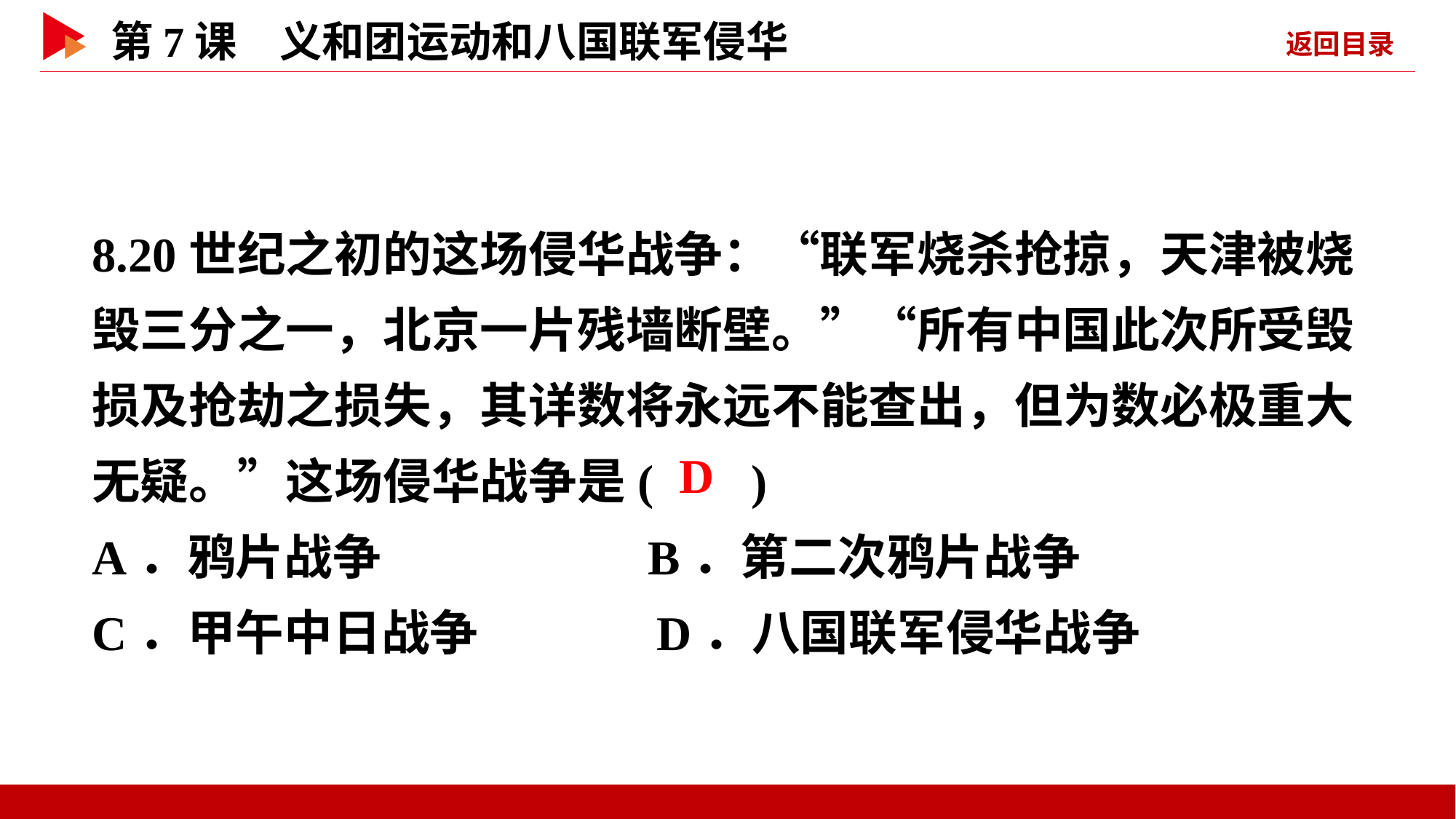

8.20世纪之初的这场侵华战争：“联军烧杀抢掠，天津被烧毁三分之一，北京一片残墙断壁。”“所有中国此次所受毁损及抢劫之损失，其详数将永远不能查出，但为数必极重大无疑。”这场侵华战争是(        )
A．鸦片战争                       B．第二次鸦片战争
C．甲午中日战争               D．八国联军侵华战争
   D